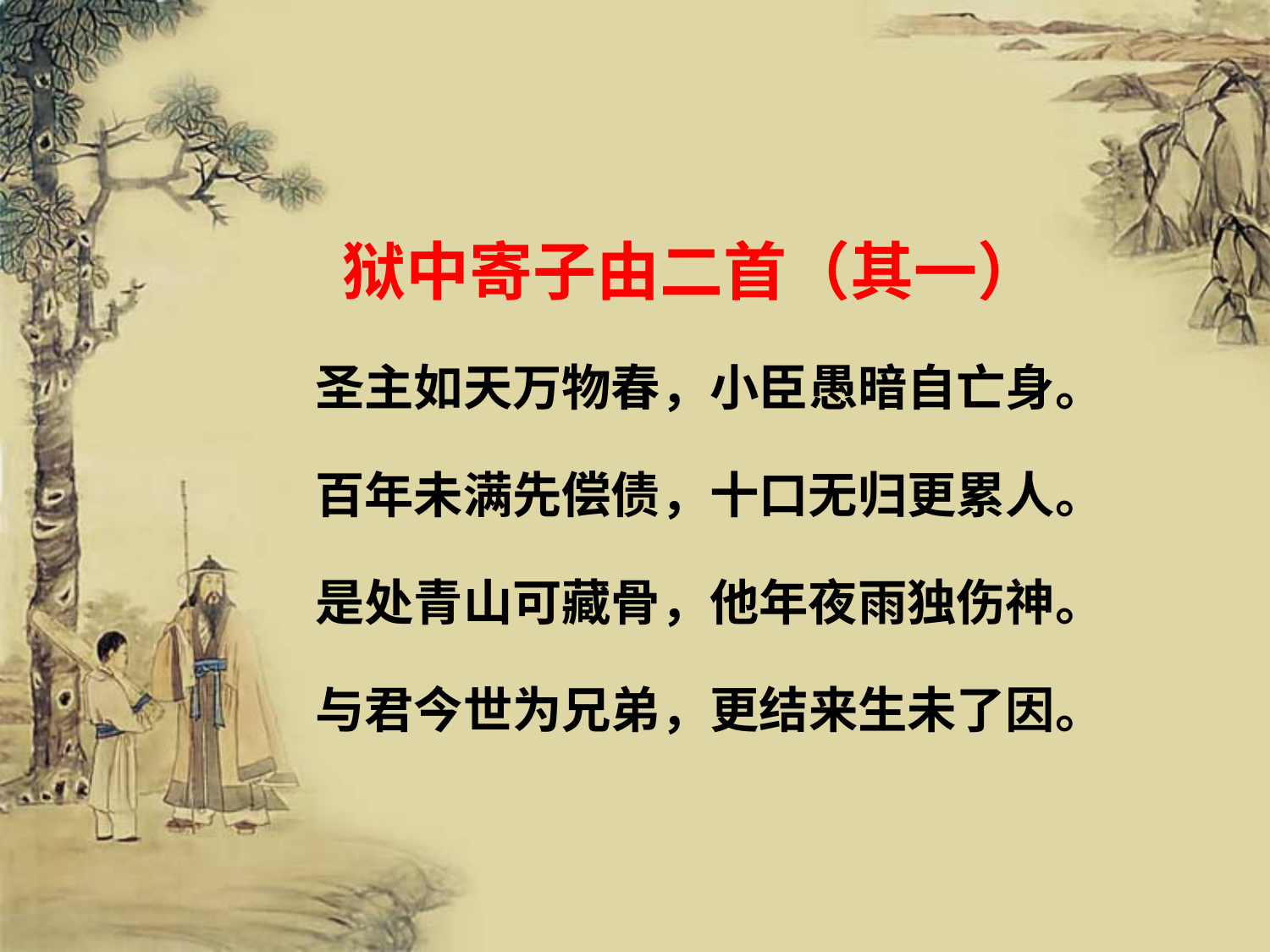

狱中寄子由二首（其一）
圣主如天万物春，小臣愚暗自亡身。
百年未满先偿债，十口无归更累人。
是处青山可藏骨，他年夜雨独伤神。
与君今世为兄弟，更结来生未了因。